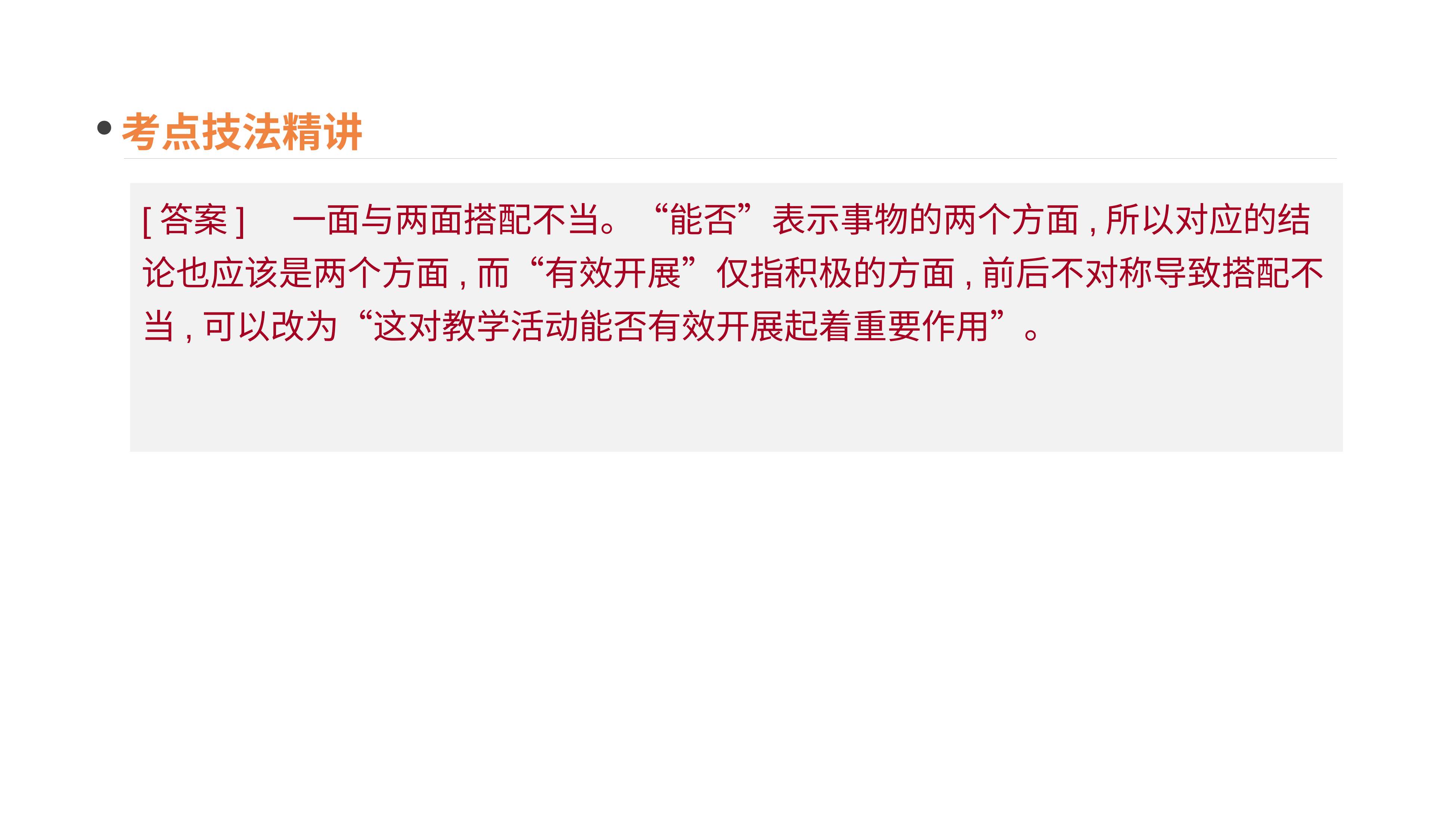

考点技法精讲

[答案]    一面与两面搭配不当。“能否”表示事物的两个方面,所以对应的结论也应该是两个方面,而“有效开展”仅指积极的方面,前后不对称导致搭配不当,可以改为“这对教学活动能否有效开展起着重要作用”。